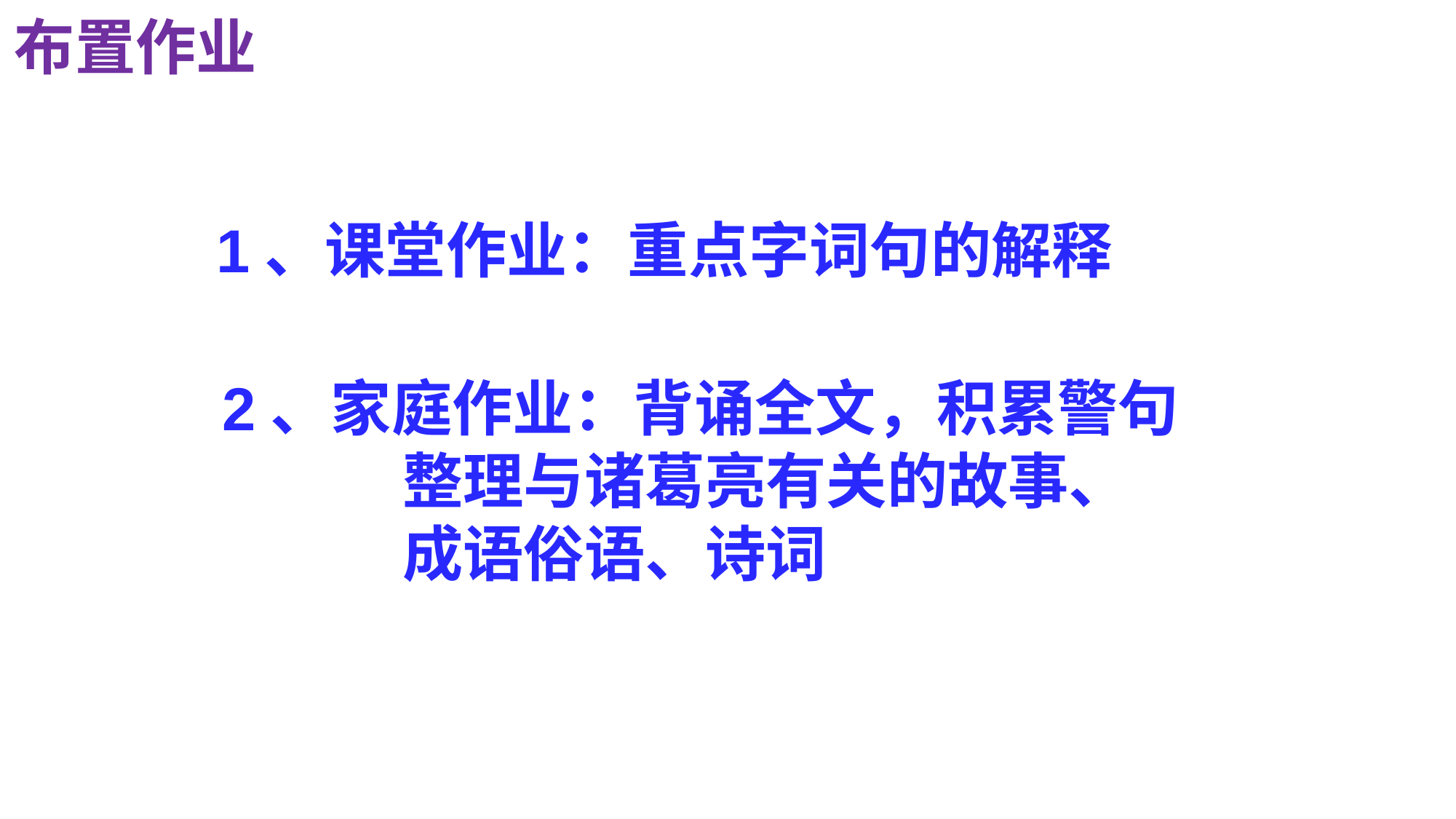

布置作业
1、课堂作业：重点字词句的解释
2、家庭作业：背诵全文，积累警句
            整理与诸葛亮有关的故事、
            成语俗语、诗词